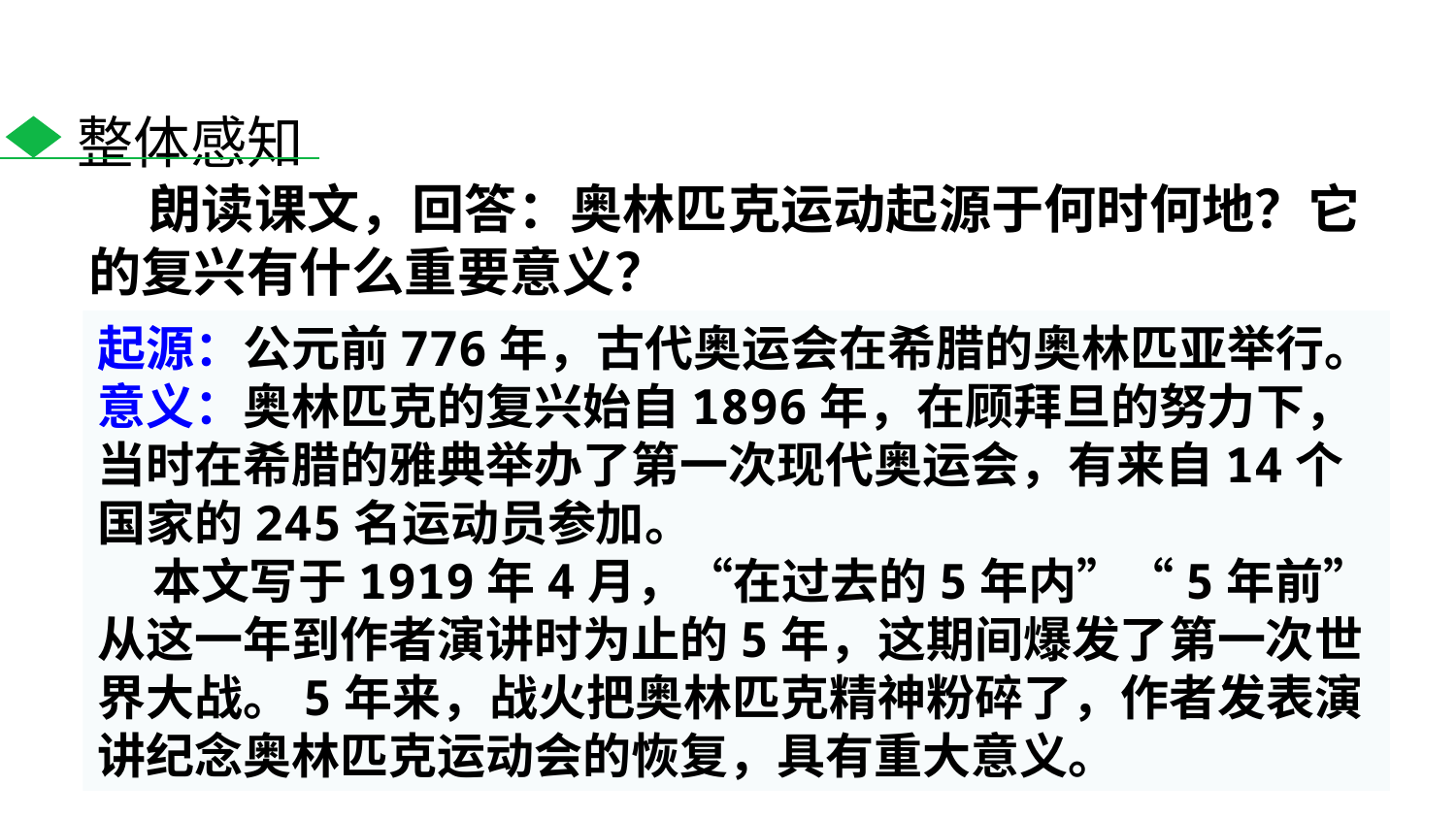

整体感知

    朗读课文，回答：奥林匹克运动起源于何时何地？它的复兴有什么重要意义？
起源：公元前776年，古代奥运会在希腊的奥林匹亚举行。
意义：奥林匹克的复兴始自1896年，在顾拜旦的努力下，当时在希腊的雅典举办了第一次现代奥运会，有来自14个国家的245名运动员参加。
    本文写于1919年4月，“在过去的5年内”“5年前”从这一年到作者演讲时为止的5年，这期间爆发了第一次世界大战。5年来，战火把奥林匹克精神粉碎了，作者发表演讲纪念奥林匹克运动会的恢复，具有重大意义。